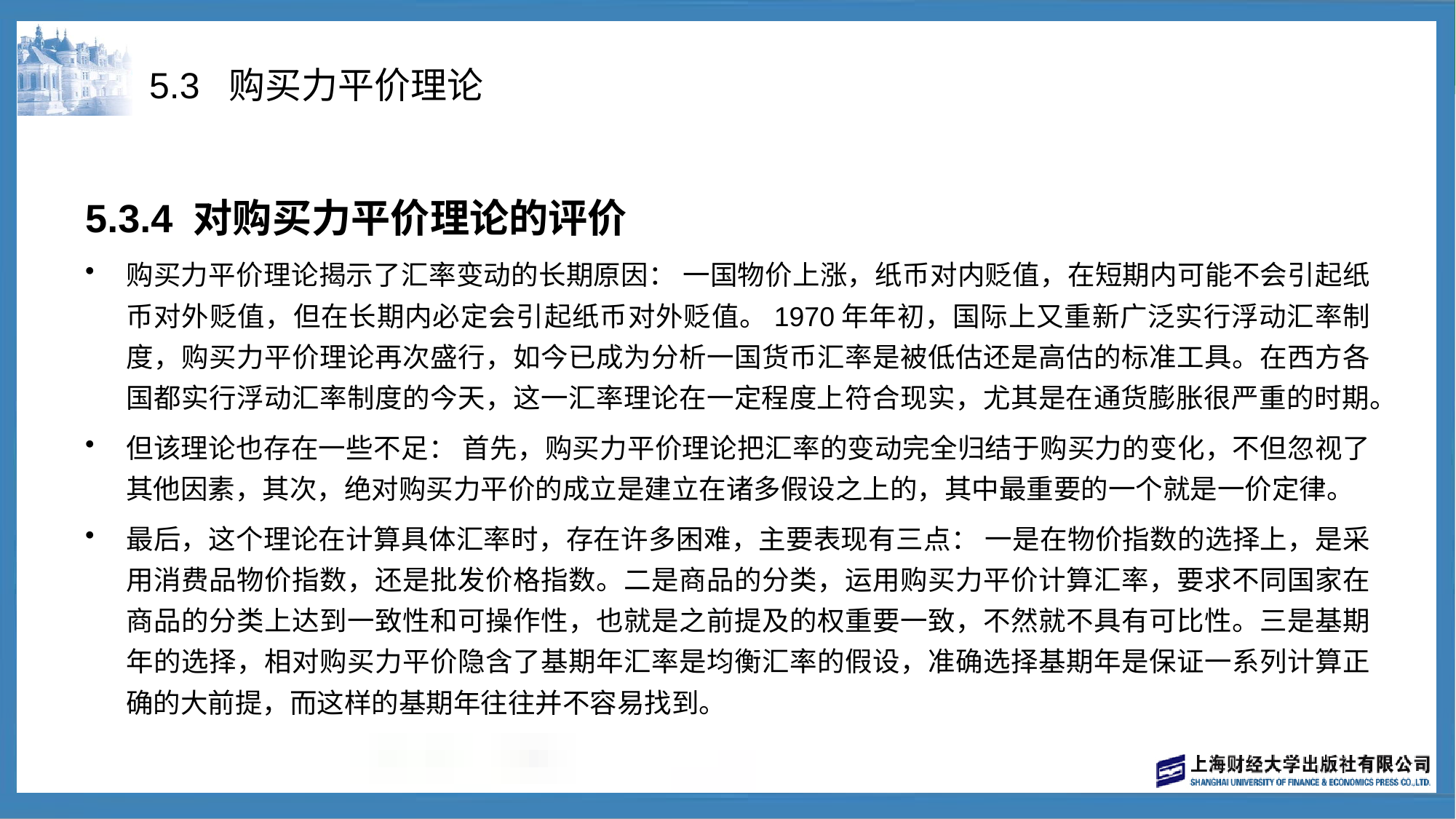

# 5.3  购买力平价理论
5.3.4 对购买力平价理论的评价
购买力平价理论揭示了汇率变动的长期原因： 一国物价上涨，纸币对内贬值，在短期内可能不会引起纸币对外贬值，但在长期内必定会引起纸币对外贬值。1970年年初，国际上又重新广泛实行浮动汇率制度，购买力平价理论再次盛行，如今已成为分析一国货币汇率是被低估还是高估的标准工具。在西方各国都实行浮动汇率制度的今天，这一汇率理论在一定程度上符合现实，尤其是在通货膨胀很严重的时期。
但该理论也存在一些不足： 首先，购买力平价理论把汇率的变动完全归结于购买力的变化，不但忽视了其他因素，其次，绝对购买力平价的成立是建立在诸多假设之上的，其中最重要的一个就是一价定律。
最后，这个理论在计算具体汇率时，存在许多困难，主要表现有三点： 一是在物价指数的选择上，是采用消费品物价指数，还是批发价格指数。二是商品的分类，运用购买力平价计算汇率，要求不同国家在商品的分类上达到一致性和可操作性，也就是之前提及的权重要一致，不然就不具有可比性。三是基期年的选择，相对购买力平价隐含了基期年汇率是均衡汇率的假设，准确选择基期年是保证一系列计算正确的大前提，而这样的基期年往往并不容易找到。